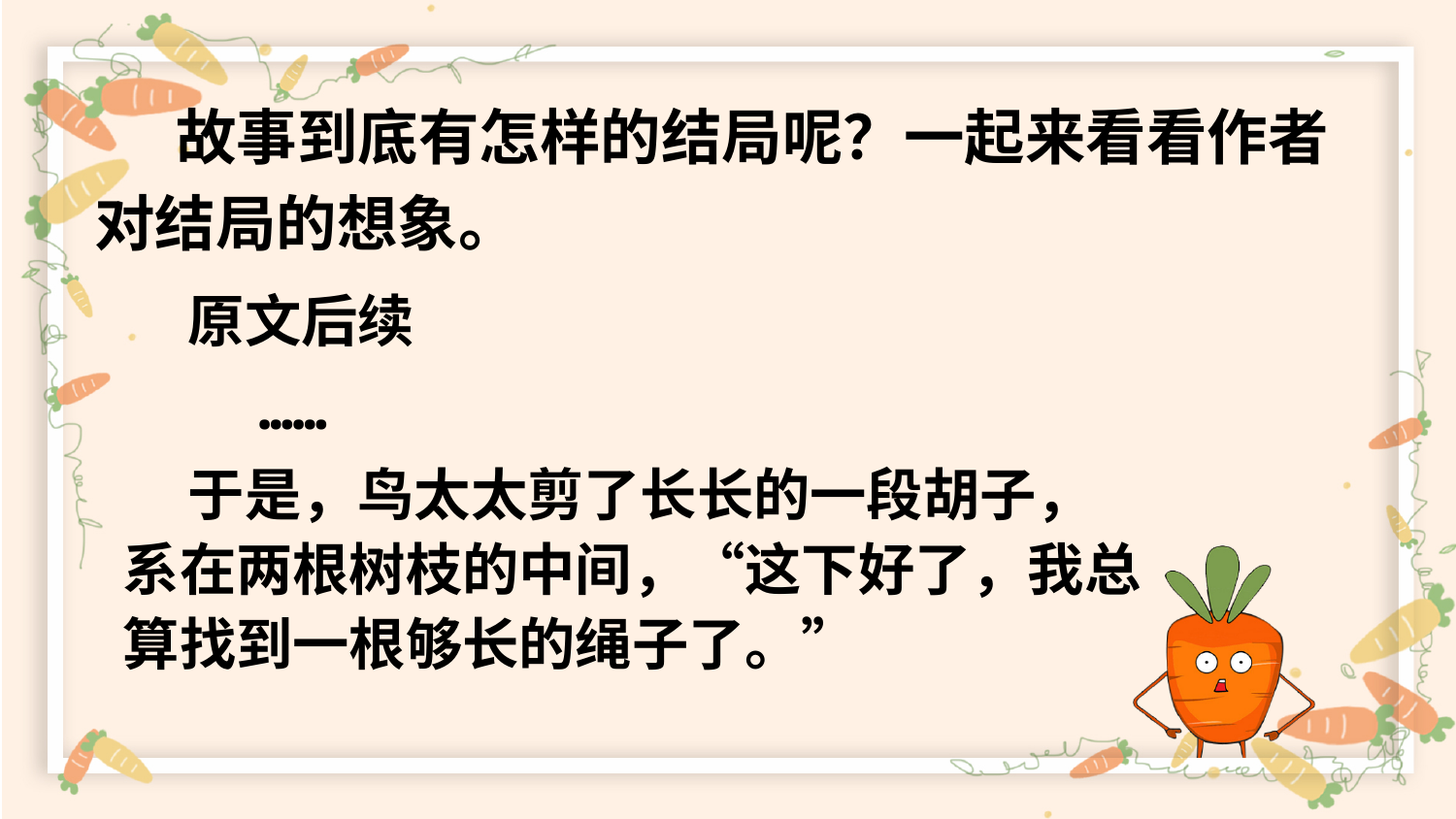

故事到底有怎样的结局呢？一起来看看作者对结局的想象。
    原文后续
    ……
    于是，鸟太太剪了长长的一段胡子，系在两根树枝的中间，“这下好了，我总算找到一根够长的绳子了。”